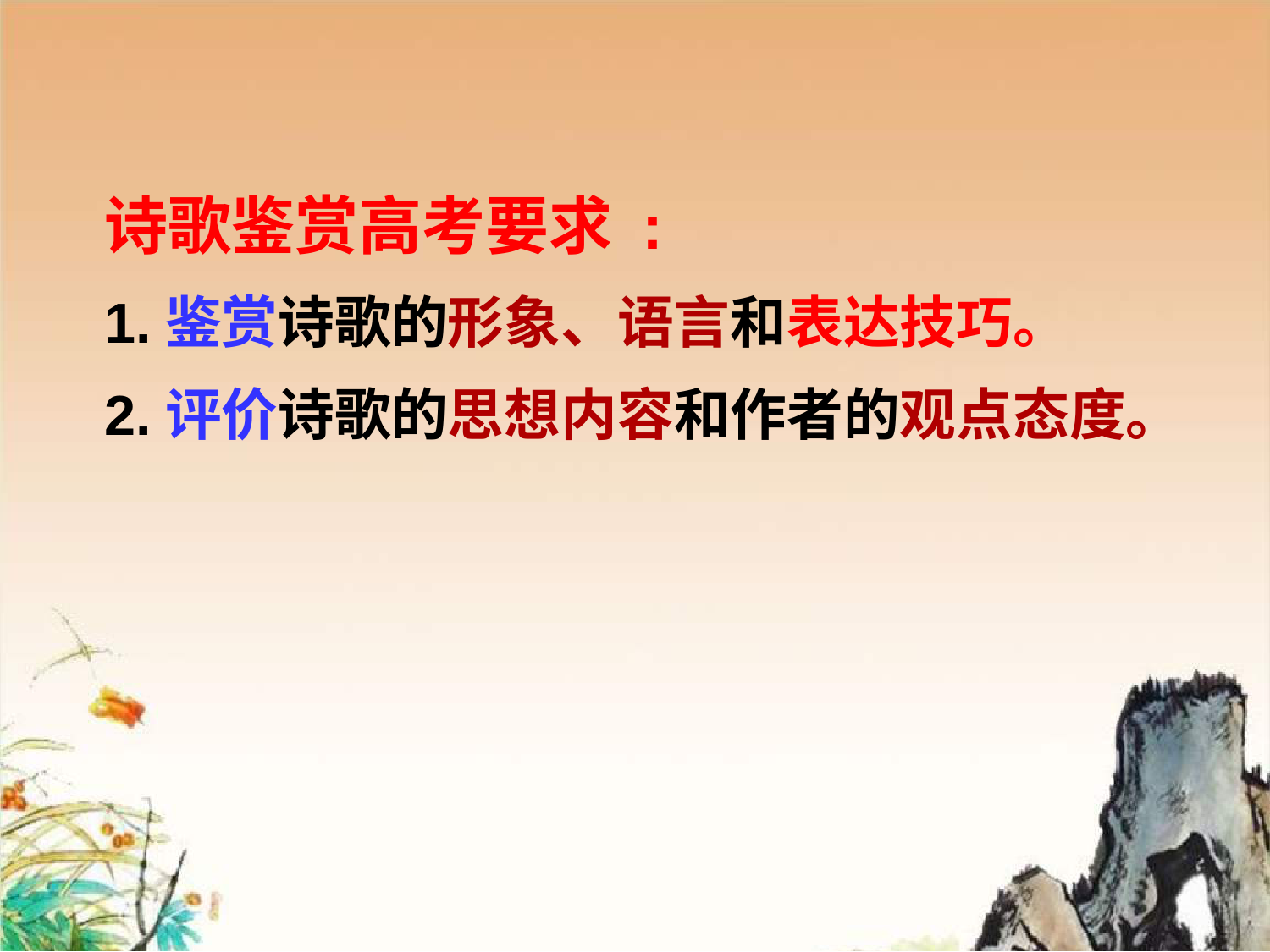

诗歌鉴赏高考要求 :
1.鉴赏诗歌的形象、语言和表达技巧。
2.评价诗歌的思想内容和作者的观点态度。